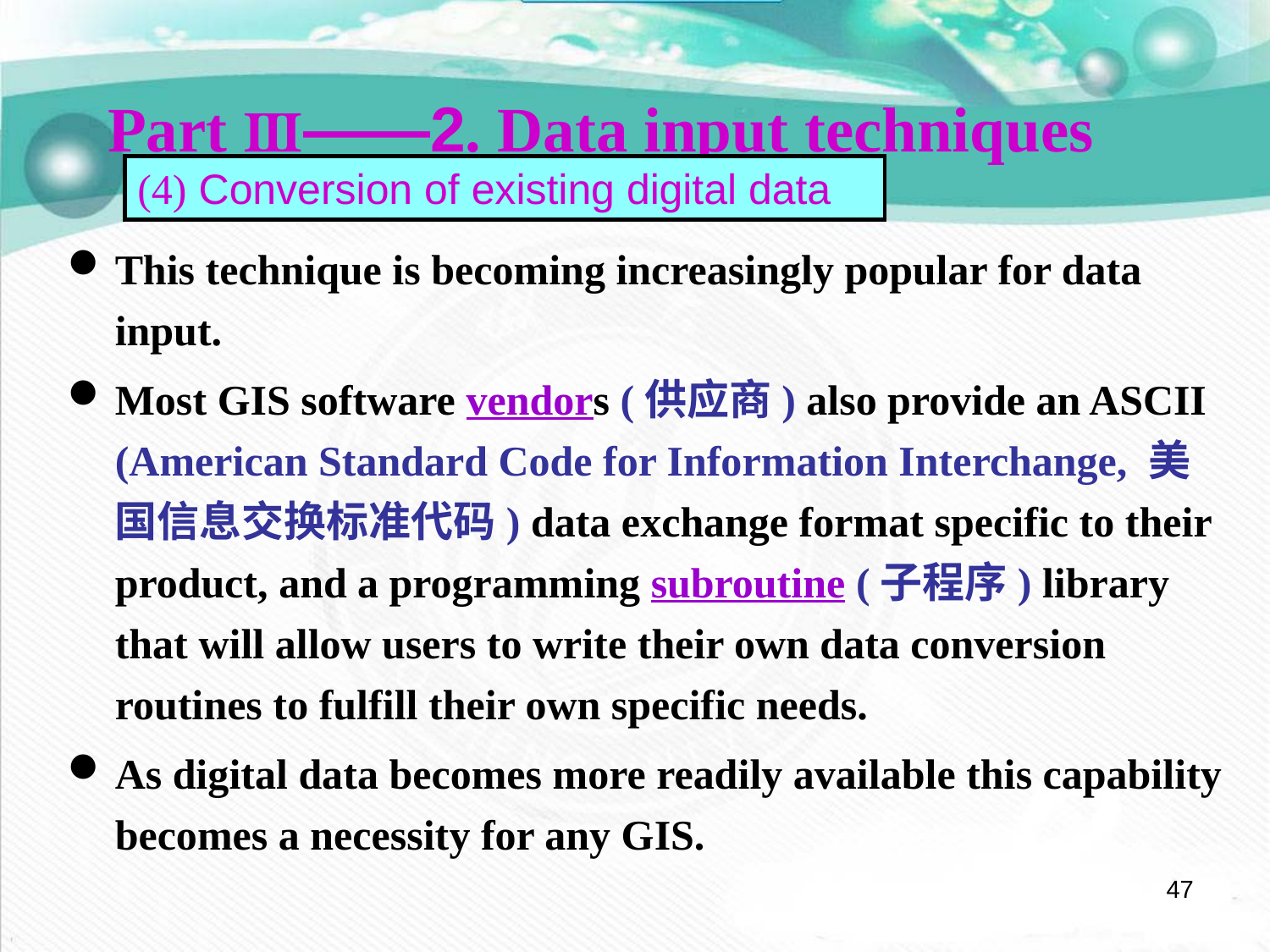

Part Ⅲ——2. Data input techniques
(4) Conversion of existing digital data
This technique is becoming increasingly popular for data input.
Most GIS software vendors (供应商) also provide an ASCII (American Standard Code for Information Interchange, 美国信息交换标准代码) data exchange format specific to their product, and a programming subroutine (子程序) library that will allow users to write their own data conversion routines to fulfill their own specific needs.
As digital data becomes more readily available this capability becomes a necessity for any GIS.
47